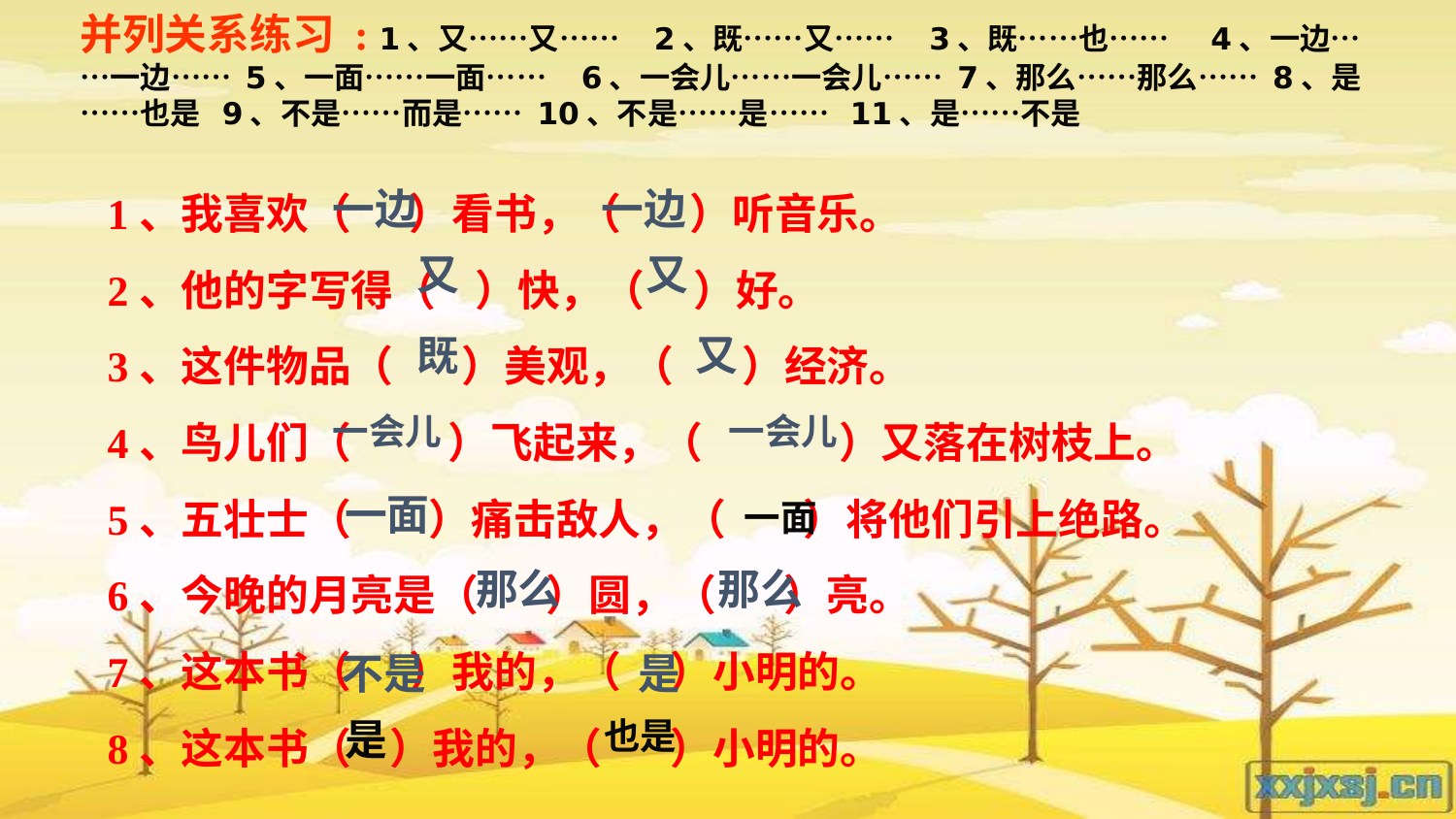

并列关系练习 : 1、又……又……    2、既……又……    3、既……也……     4、一边……一边…… 5、一面……一面……    6、一会儿……一会儿…… 7、那么……那么…… 8、是……也是  9、不是……而是…… 10、不是……是……  11、是……不是
1、我喜欢（      ）看书，（       ）听音乐。
2、他的字写得（    ）快，（     ）好。
3、这件物品（       ）美观，（       ）经济。
4、鸟儿们（          ）飞起来，（              ）又落在树枝上。
5、五壮士（        ）痛击敌人，（        ）将他们引上绝路。
6、今晚的月亮是（       ）圆，（       ）亮。
7、这本书（      ）我的，（     ）小明的。
8、这本书（    ）我的，（       ）小明的。
一边
一边
又
又
既
又
一会儿
一会儿
一面
一面
那么
那么

不是
是
是
也是